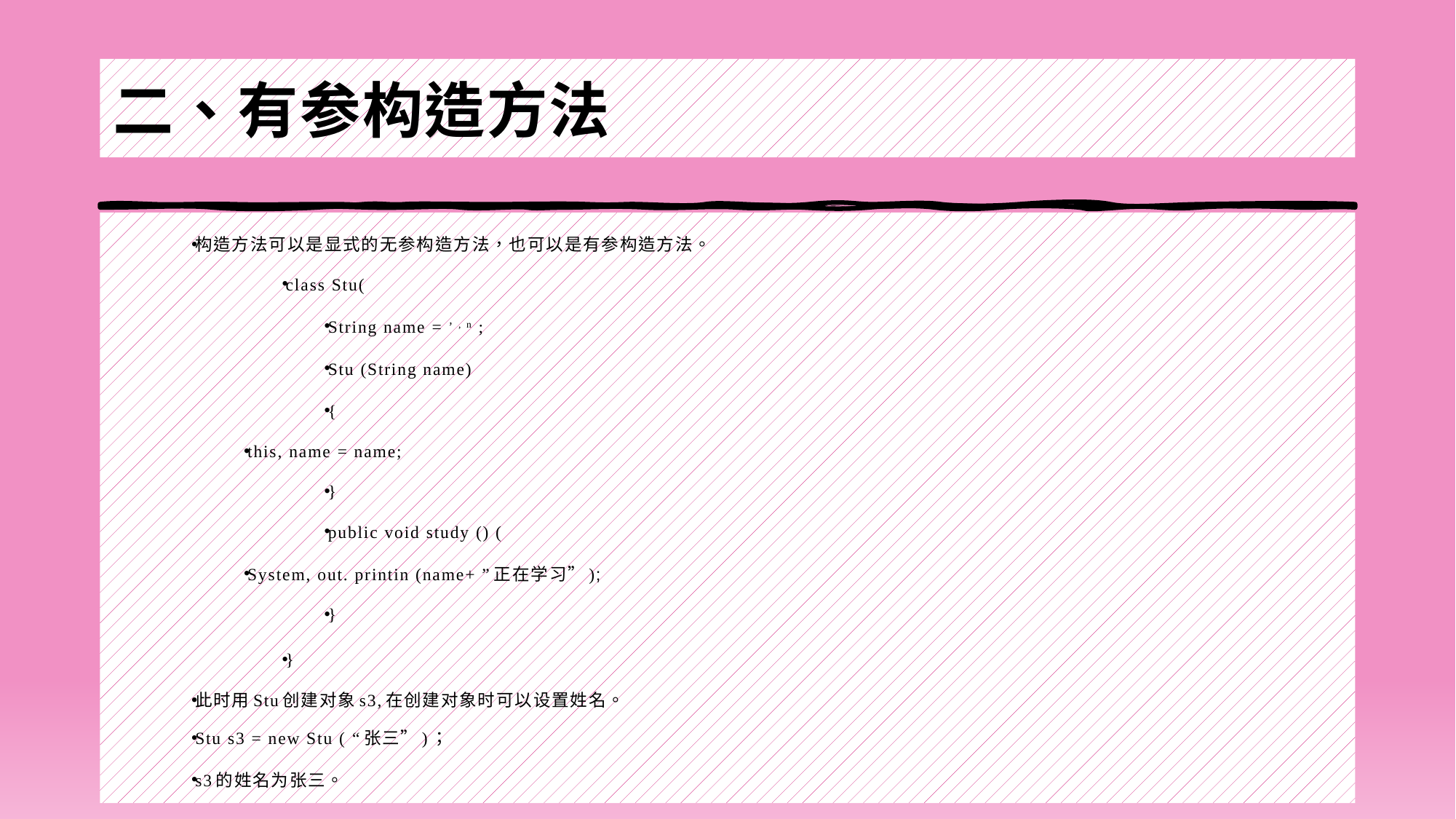

# 二、有参构造方法
构造方法可以是显式的无参构造方法，也可以是有参构造方法。
class Stu(
String name =，, n ;
Stu (String name)
{
this, name = name;
}
public void study () (
System, out. printin (name+ ”正在学习”);
}
}
此时用Stu创建对象s3,在创建对象时可以设置姓名。
Stu s3 = new Stu ( “张三”)；
s3的姓名为张三。